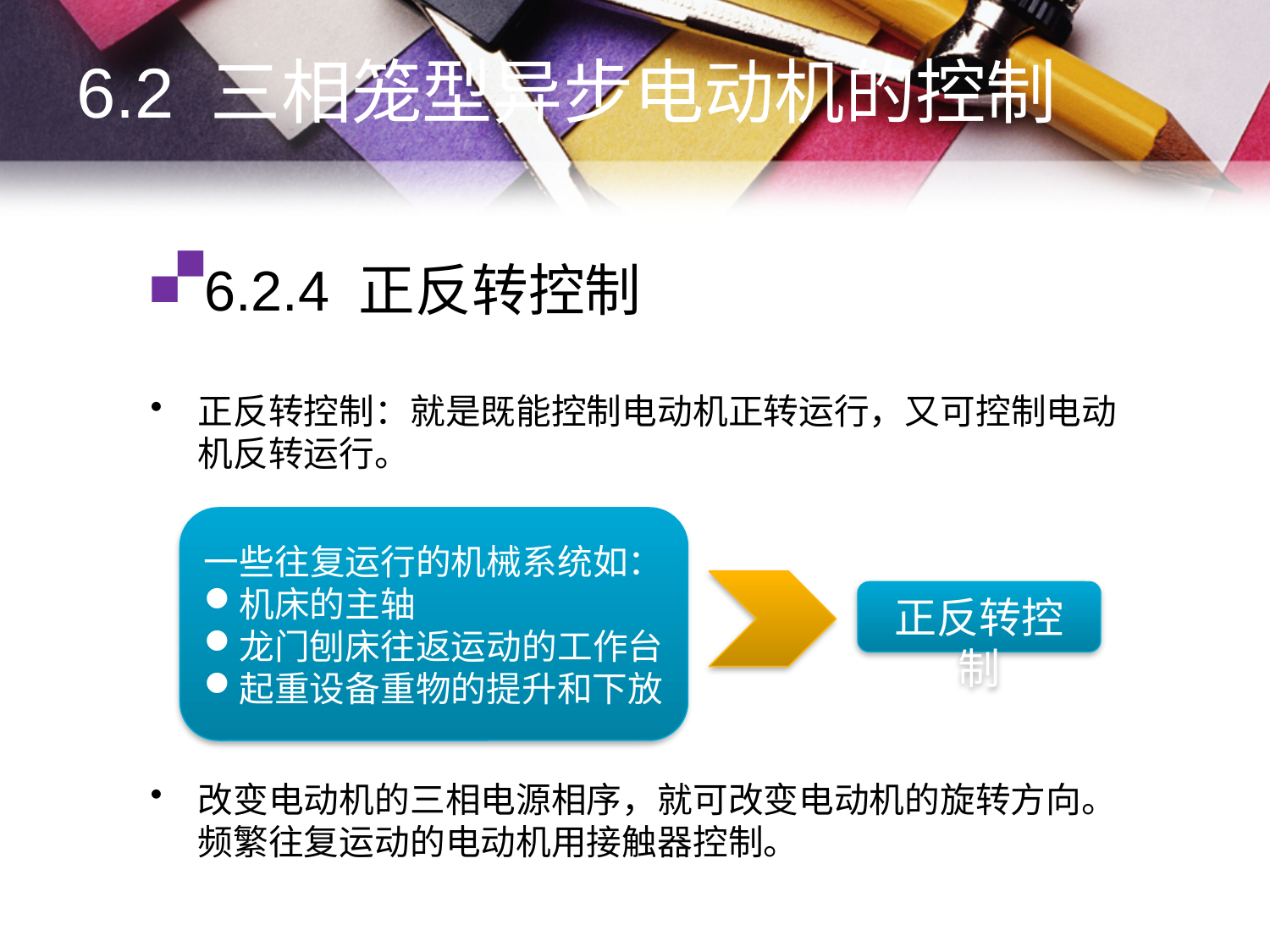

6.2 三相笼型异步电动机的控制
# 6.2.4 正反转控制
正反转控制：就是既能控制电动机正转运行，又可控制电动机反转运行。

改变电动机的三相电源相序，就可改变电动机的旋转方向。频繁往复运动的电动机用接触器控制。
一些往复运行的机械系统如：
机床的主轴
龙门刨床往返运动的工作台
起重设备重物的提升和下放

正反转控制